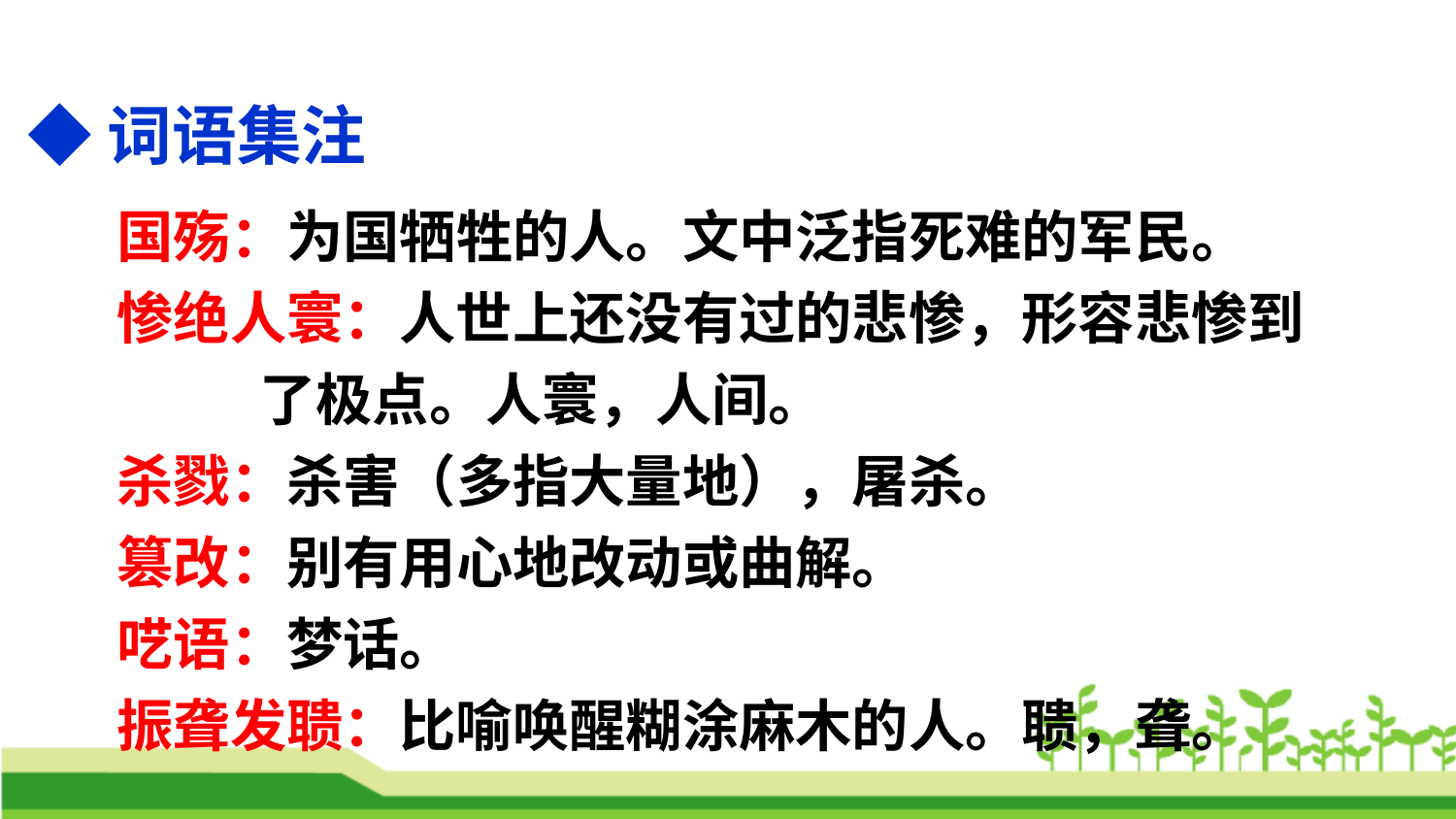

◆词语集注
国殇：为国牺牲的人。文中泛指死难的军民。
惨绝人寰：人世上还没有过的悲惨，形容悲惨到
          了极点。人寰，人间。
杀戮：杀害（多指大量地），屠杀。
篡改：别有用心地改动或曲解。
呓语：梦话。
振聋发聩：比喻唤醒糊涂麻木的人。聩，聋。